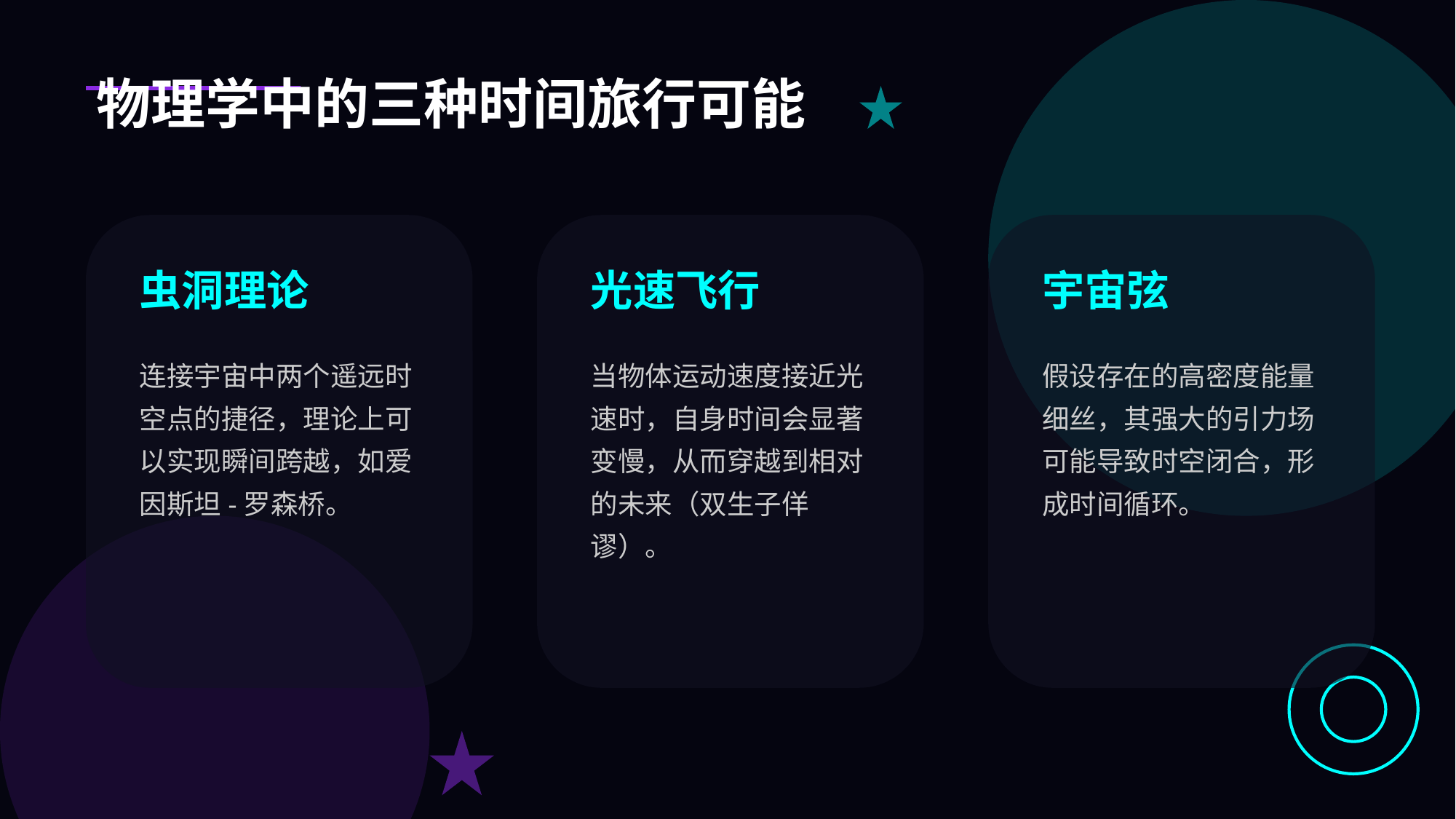

穿越时空：科学还是幻想？
时间并非绝对的流逝，
而是一种可以被弯曲的维度。
从爱因斯坦的相对论到现代量子物理的探索之旅
根据广义相对论，引力越强，时间流逝越慢。我们每个人都已经是时间旅行者，只不过只能以每秒一秒的速度走向未来。
物理学中的三种时间旅行可能

虫洞理论
光速飞行
宇宙弦
连接宇宙中两个遥远时空点的捷径，理论上可以实现瞬间跨越，如爱因斯坦-罗森桥。
当物体运动速度接近光速时，自身时间会显著变慢，从而穿越到相对的未来（双生子佯谬）。
假设存在的高密度能量细丝，其强大的引力场可能导致时空闭合，形成时间循环。

时间膨胀的真实观测数据
38 微秒
GPS卫星每天必须调整38微秒的时钟误差。由于卫星在太空中受到的引力较小且运动速度快，其时间流逝速度与地面不同。如果不修正，GPS定位每天会产生10公里的误差。

未来，我们会在过去相遇吗？
保持对宇宙的敬畏与好奇